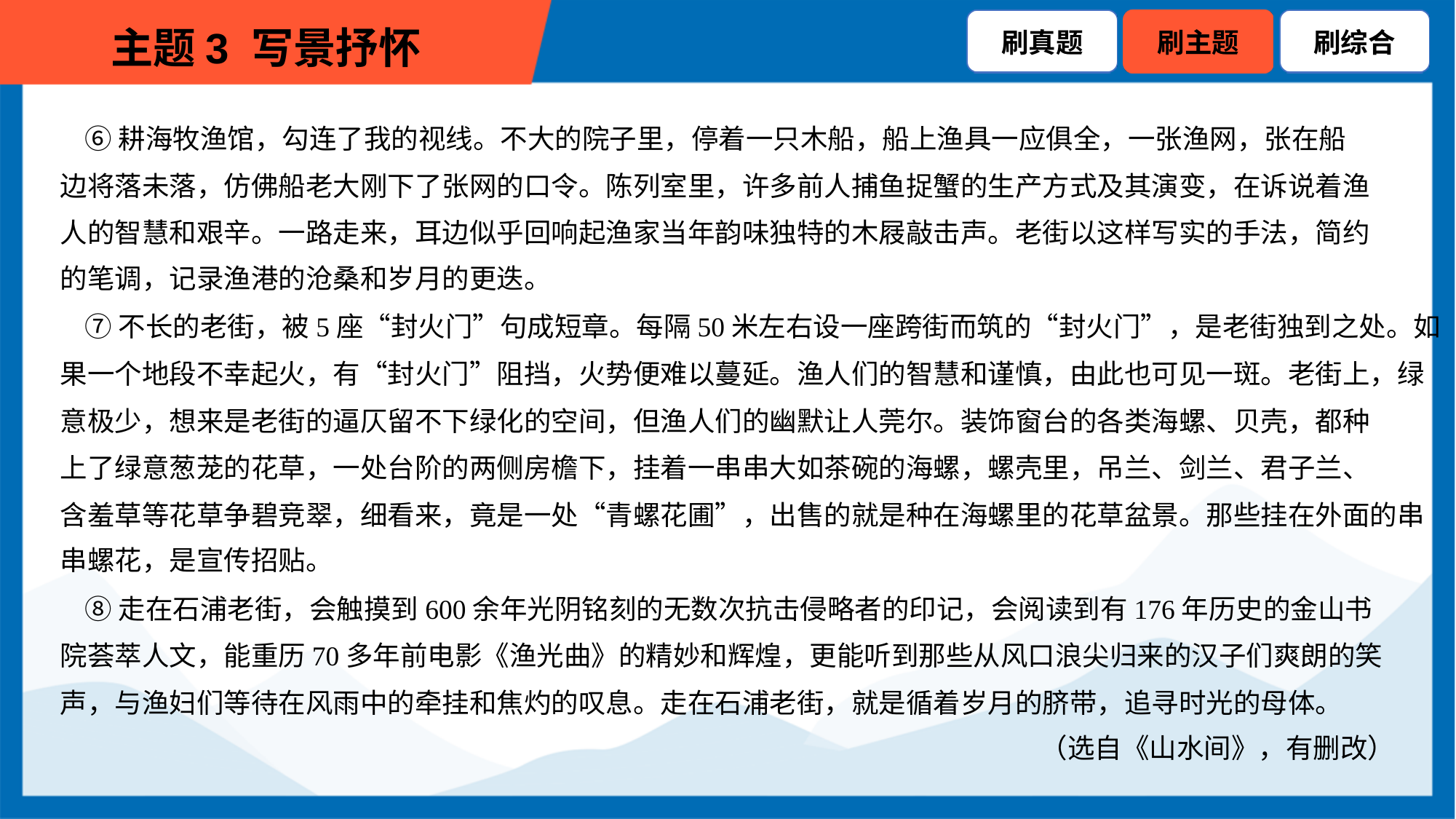

⑥耕海牧渔馆，勾连了我的视线。不大的院子里，停着一只木船，船上渔具一应俱全，一张渔网，张在船
边将落未落，仿佛船老大刚下了张网的口令。陈列室里，许多前人捕鱼捉蟹的生产方式及其演变，在诉说着渔
人的智慧和艰辛。一路走来，耳边似乎回响起渔家当年韵味独特的木屐敲击声。老街以这样写实的手法，简约
的笔调，记录渔港的沧桑和岁月的更迭。
    ⑦不长的老街，被5座“封火门”句成短章。每隔50米左右设一座跨街而筑的“封火门”，是老街独到之处。如
果一个地段不幸起火，有“封火门”阻挡，火势便难以蔓延。渔人们的智慧和谨慎，由此也可见一斑。老街上，绿
意极少，想来是老街的逼仄留不下绿化的空间，但渔人们的幽默让人莞尔。装饰窗台的各类海螺、贝壳，都种
上了绿意葱茏的花草，一处台阶的两侧房檐下，挂着一串串大如茶碗的海螺，螺壳里，吊兰、剑兰、君子兰、
含羞草等花草争碧竞翠，细看来，竟是一处“青螺花圃”，出售的就是种在海螺里的花草盆景。那些挂在外面的串
串螺花，是宣传招贴。
    ⑧走在石浦老街，会触摸到600余年光阴铭刻的无数次抗击侵略者的印记，会阅读到有176年历史的金山书
院荟萃人文，能重历70多年前电影《渔光曲》的精妙和辉煌，更能听到那些从风口浪尖归来的汉子们爽朗的笑
声，与渔妇们等待在风雨中的牵挂和焦灼的叹息。走在石浦老街，就是循着岁月的脐带，追寻时光的母体。
（选自《山水间》，有删改）